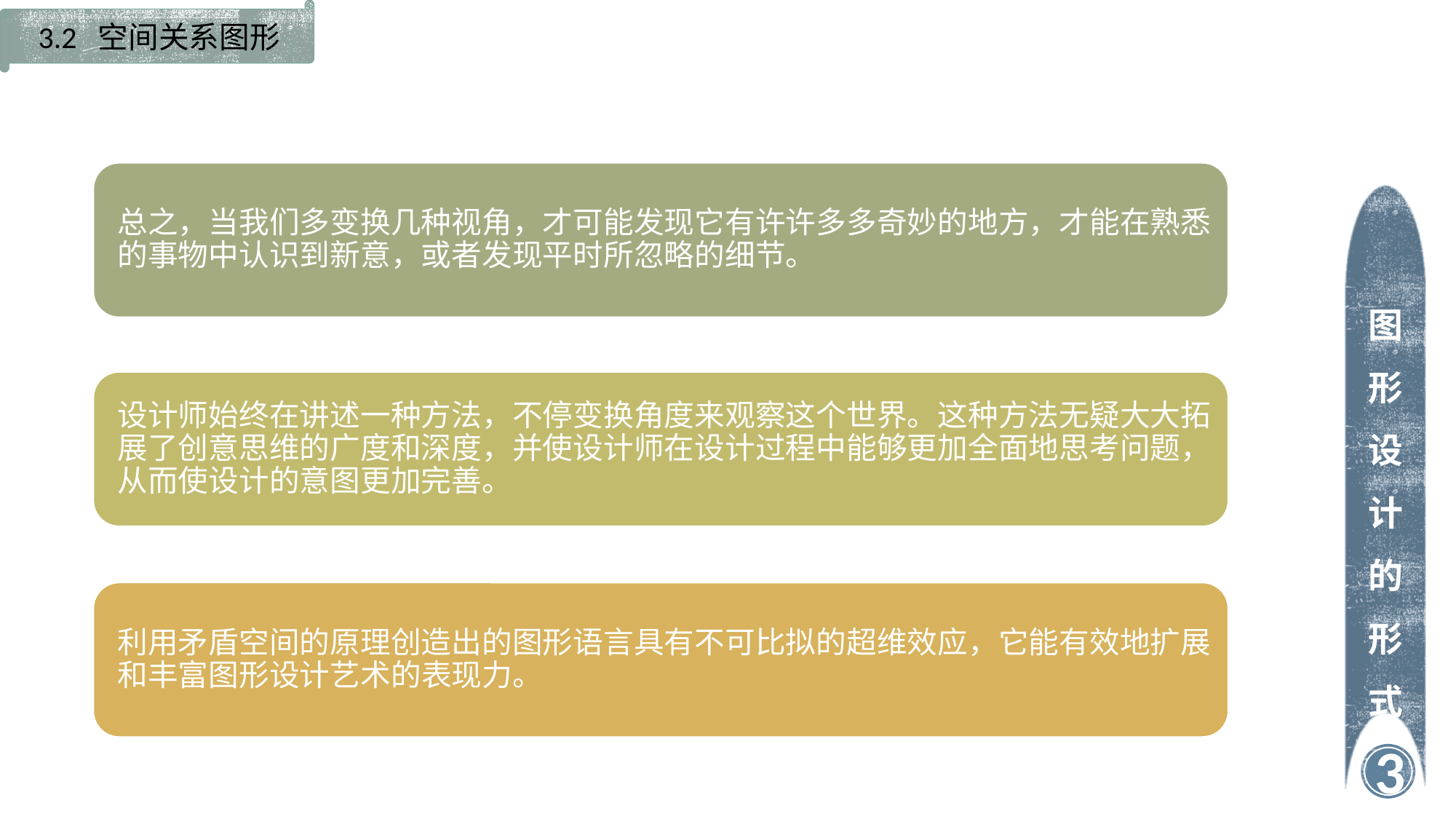

3.2  空间关系图形
总之，当我们多变换几种视角，才可能发现它有许许多多奇妙的地方，才能在熟悉的事物中认识到新意，或者发现平时所忽略的细节。
设计师始终在讲述一种方法，不停变换角度来观察这个世界。这种方法无疑大大拓展了创意思维的广度和深度，并使设计师在设计过程中能够更加全面地思考问题，从而使设计的意图更加完善。
利用矛盾空间的原理创造出的图形语言具有不可比拟的超维效应，它能有效地扩展和丰富图形设计艺术的表现力。
图形设计的形式
3